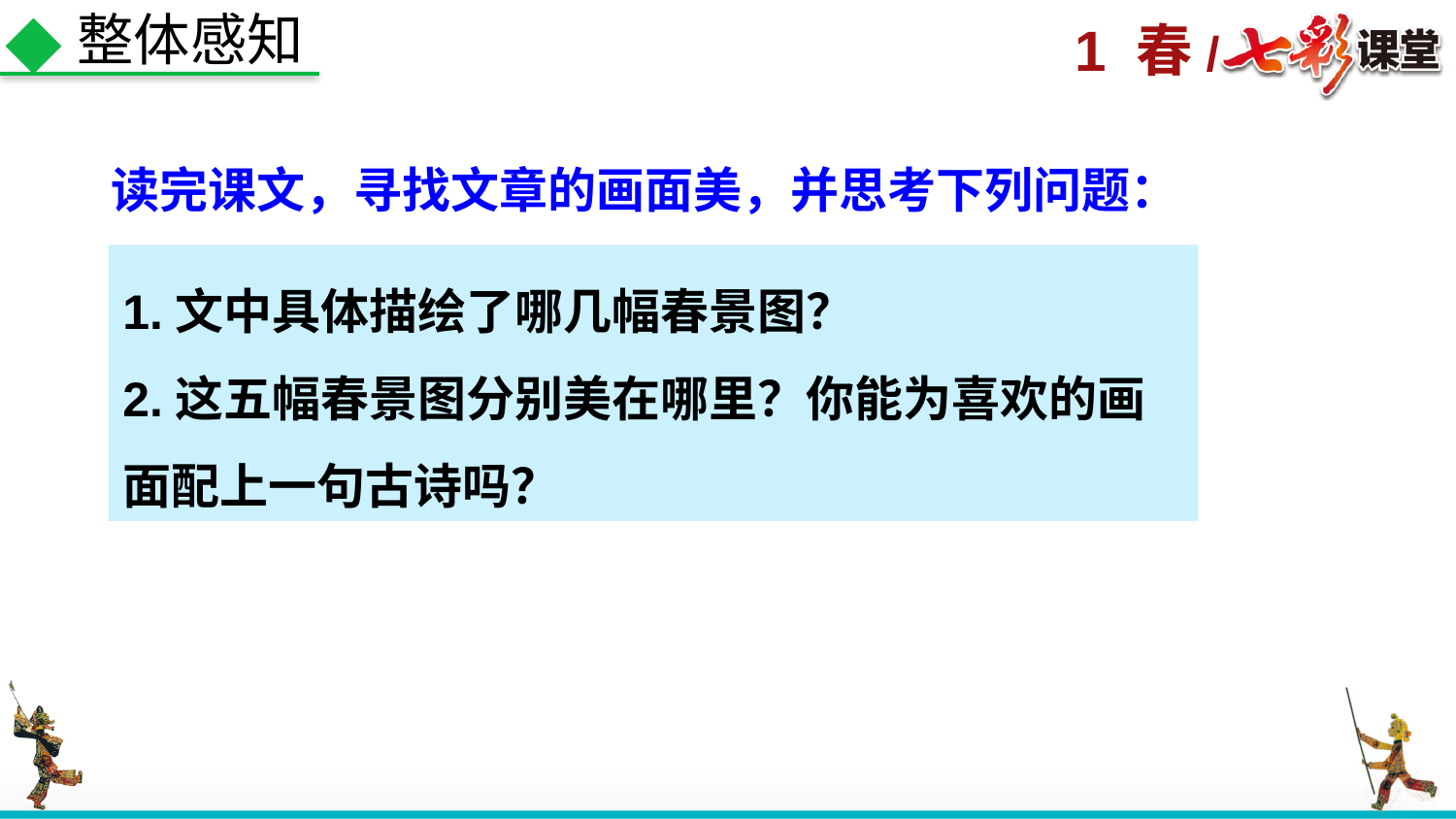

整体感知

读完课文，寻找文章的画面美，并思考下列问题：
1.文中具体描绘了哪几幅春景图？
2.这五幅春景图分别美在哪里？你能为喜欢的画面配上一句古诗吗？